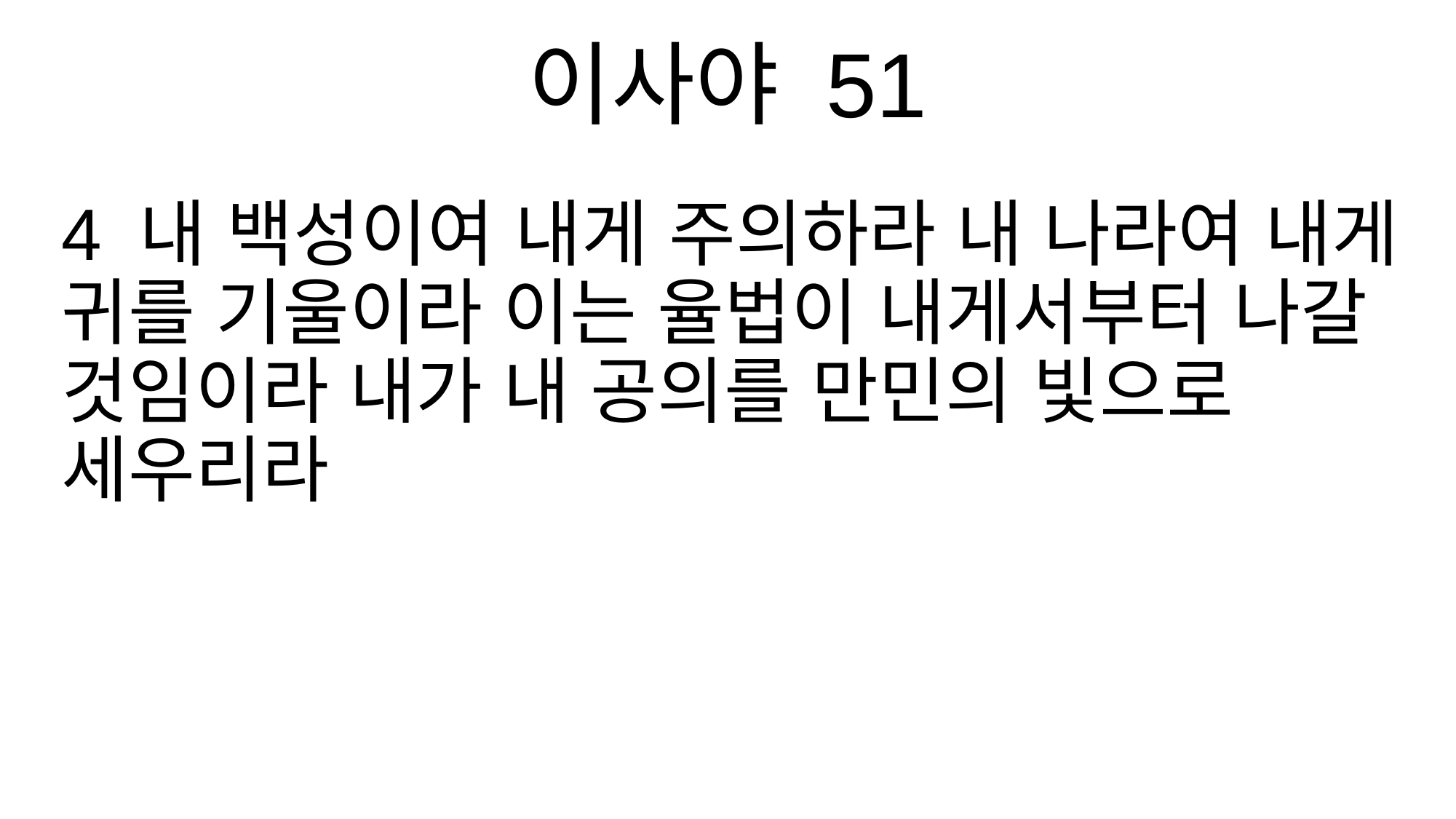

이사야 51
4 내 백성이여 내게 주의하라 내 나라여 내게 귀를 기울이라 이는 율법이 내게서부터 나갈 것임이라 내가 내 공의를 만민의 빛으로 세우리라